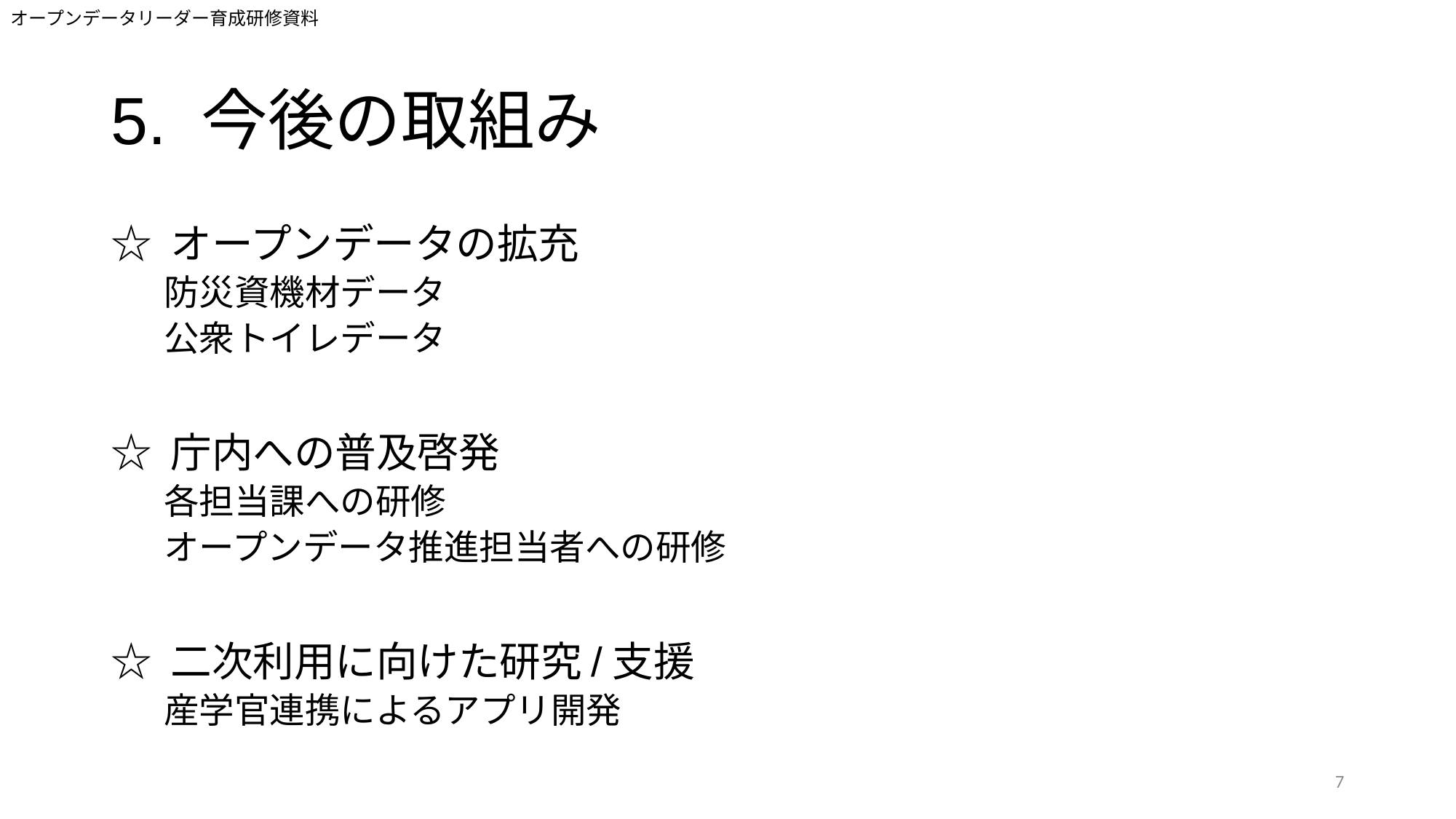

オープンデータリーダー育成研修資料
# 5. 今後の取組み
☆ オープンデータの拡充
防災資機材データ
公衆トイレデータ

☆ 庁内への普及啓発
各担当課への研修
オープンデータ推進担当者への研修

☆ 二次利用に向けた研究/支援
産学官連携によるアプリ開発
7